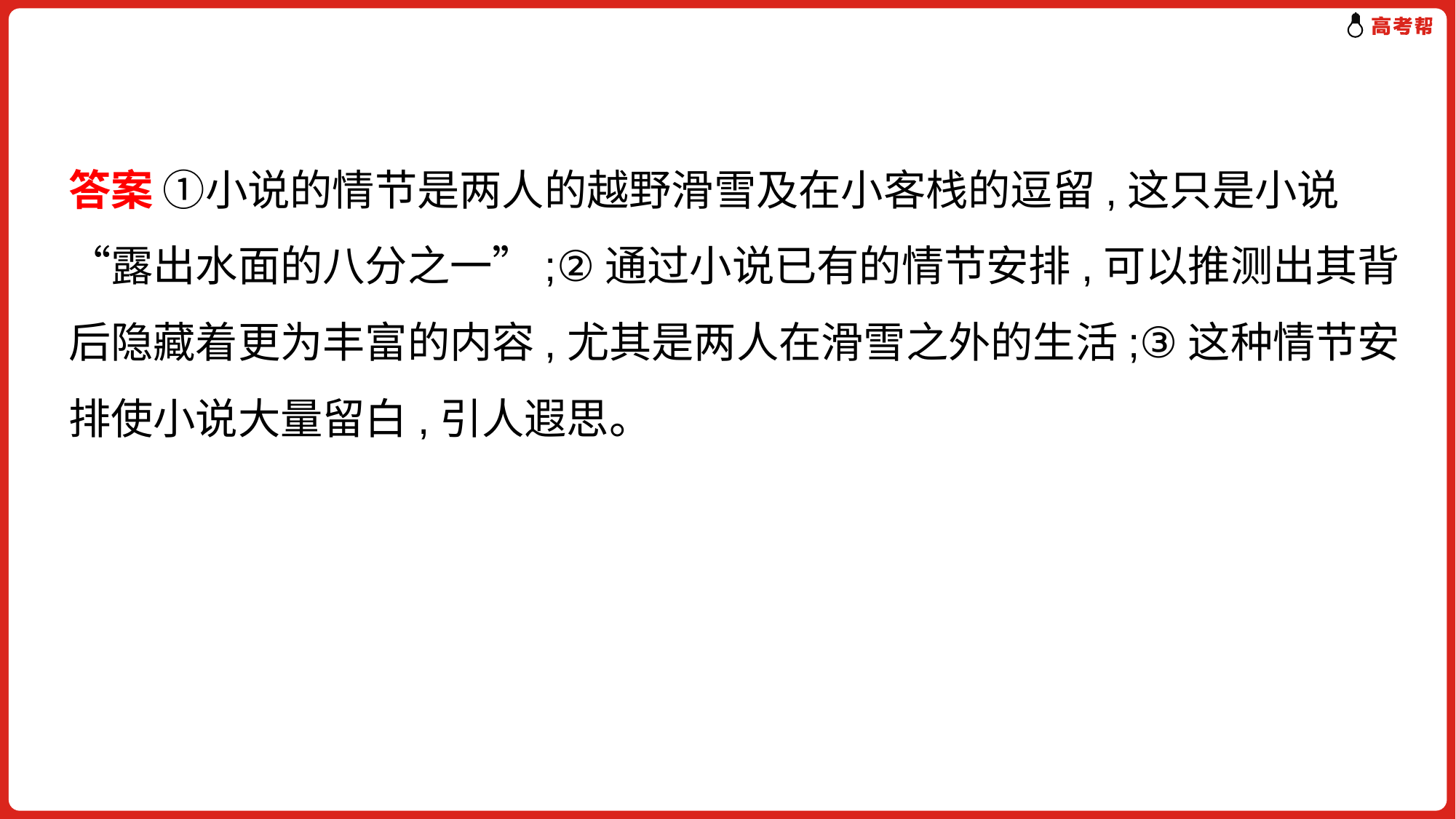

答案 ①小说的情节是两人的越野滑雪及在小客栈的逗留,这只是小说“露出水面的八分之一”;②通过小说已有的情节安排,可以推测出其背后隐藏着更为丰富的内容,尤其是两人在滑雪之外的生活;③这种情节安排使小说大量留白,引人遐思。